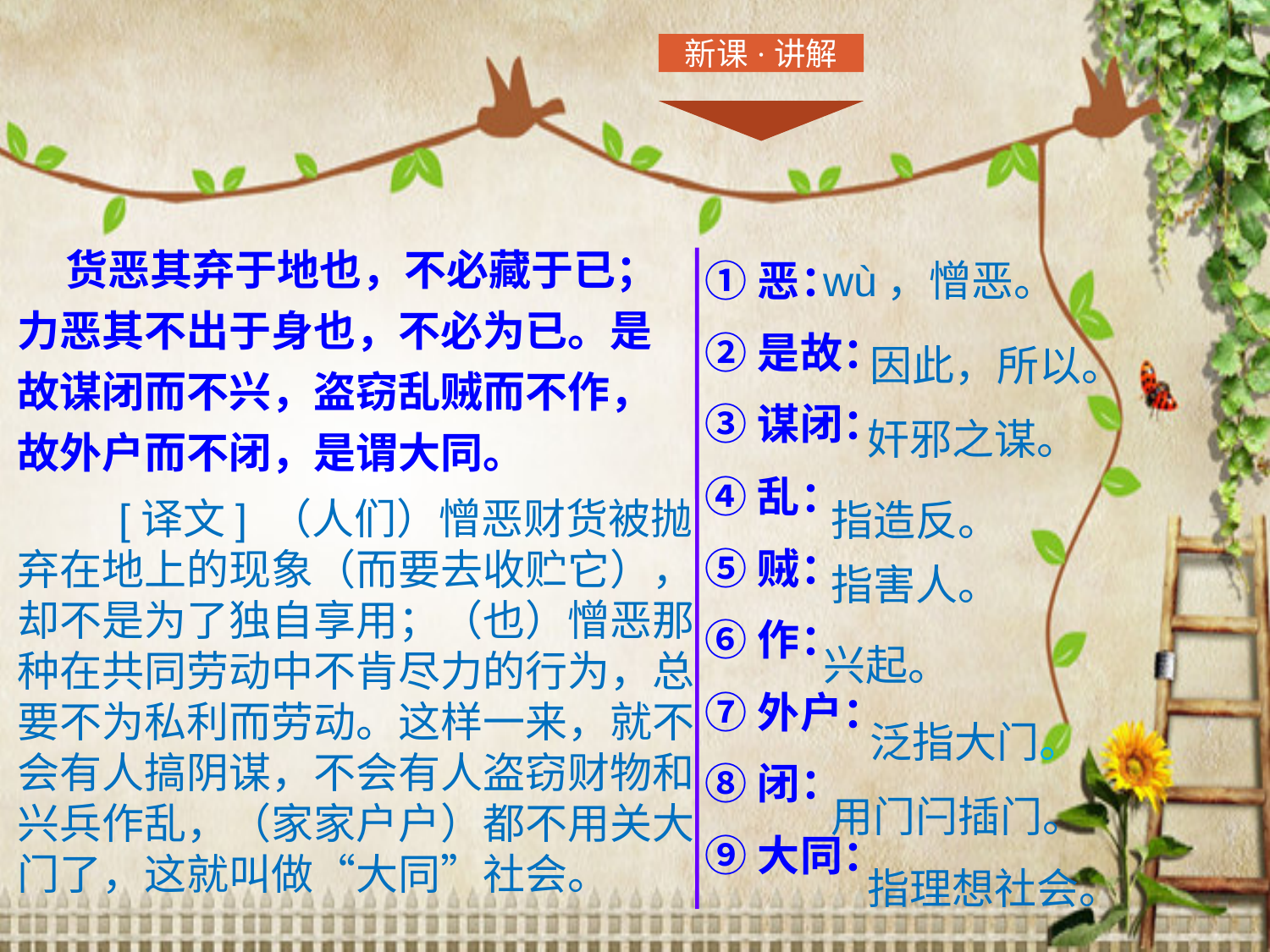

新课·讲解

    货恶其弃于地也，不必藏于已；力恶其不出于身也，不必为已。是故谋闭而不兴，盗窃乱贼而不作，故外户而不闭，是谓大同。
①恶：
②是故：
③谋闭：
④乱：
⑤贼：
⑥作：
⑦外户：
⑧闭：
⑨大同：

wù，憎恶。
因此，所以。
奸邪之谋。
    [译文] （人们）憎恶财货被抛弃在地上的现象（而要去收贮它），却不是为了独自享用；（也）憎恶那种在共同劳动中不肯尽力的行为，总要不为私利而劳动。这样一来，就不会有人搞阴谋，不会有人盗窃财物和兴兵作乱，（家家户户）都不用关大门了，这就叫做“大同”社会。
指造反。
指害人。
兴起。
泛指大门。
用门闩插门。
指理想社会。